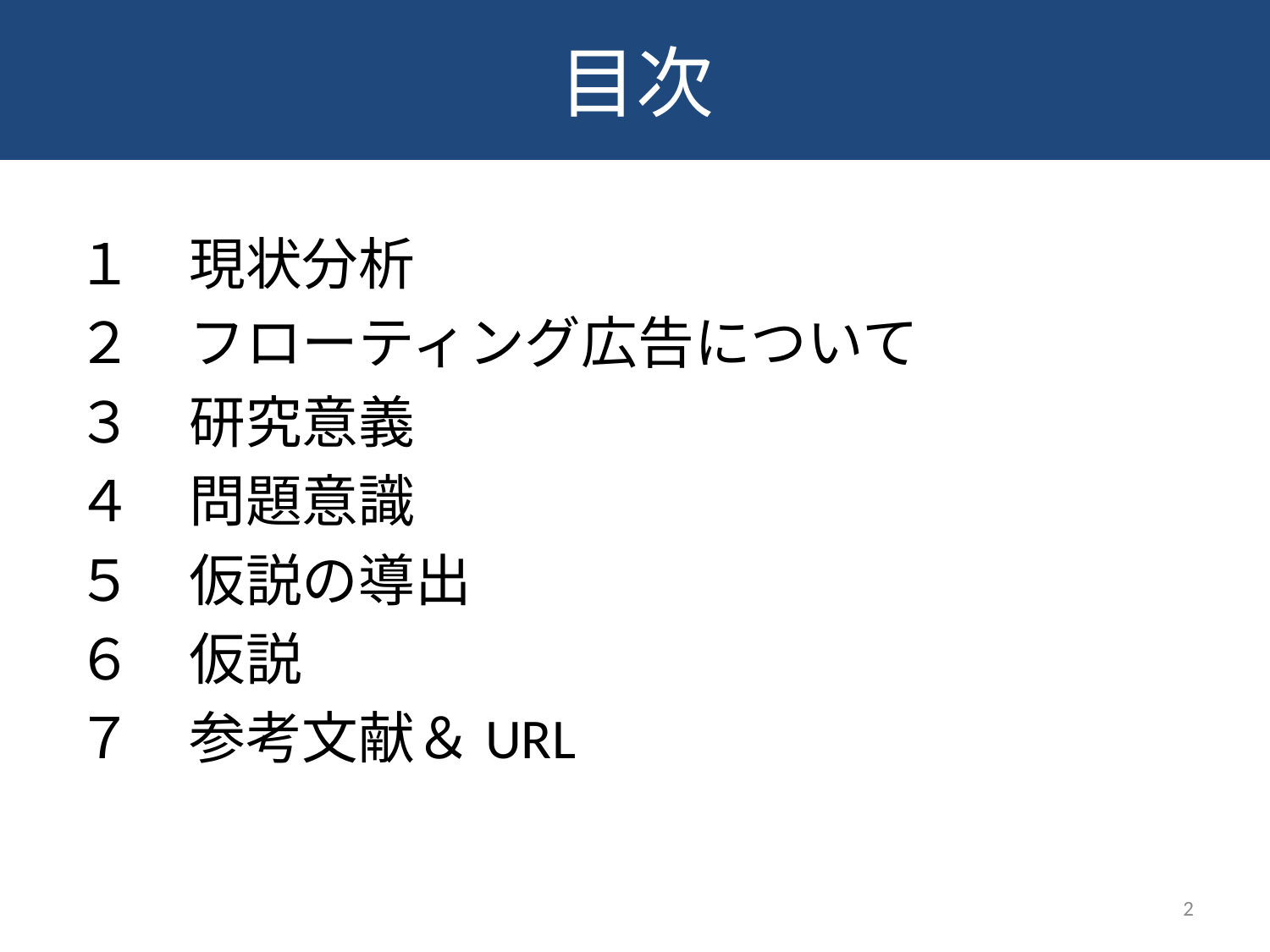

目次
#
１　現状分析
２　フローティング広告について
３　研究意義
４　問題意識
５　仮説の導出
６　仮説
７　参考文献＆URL
2